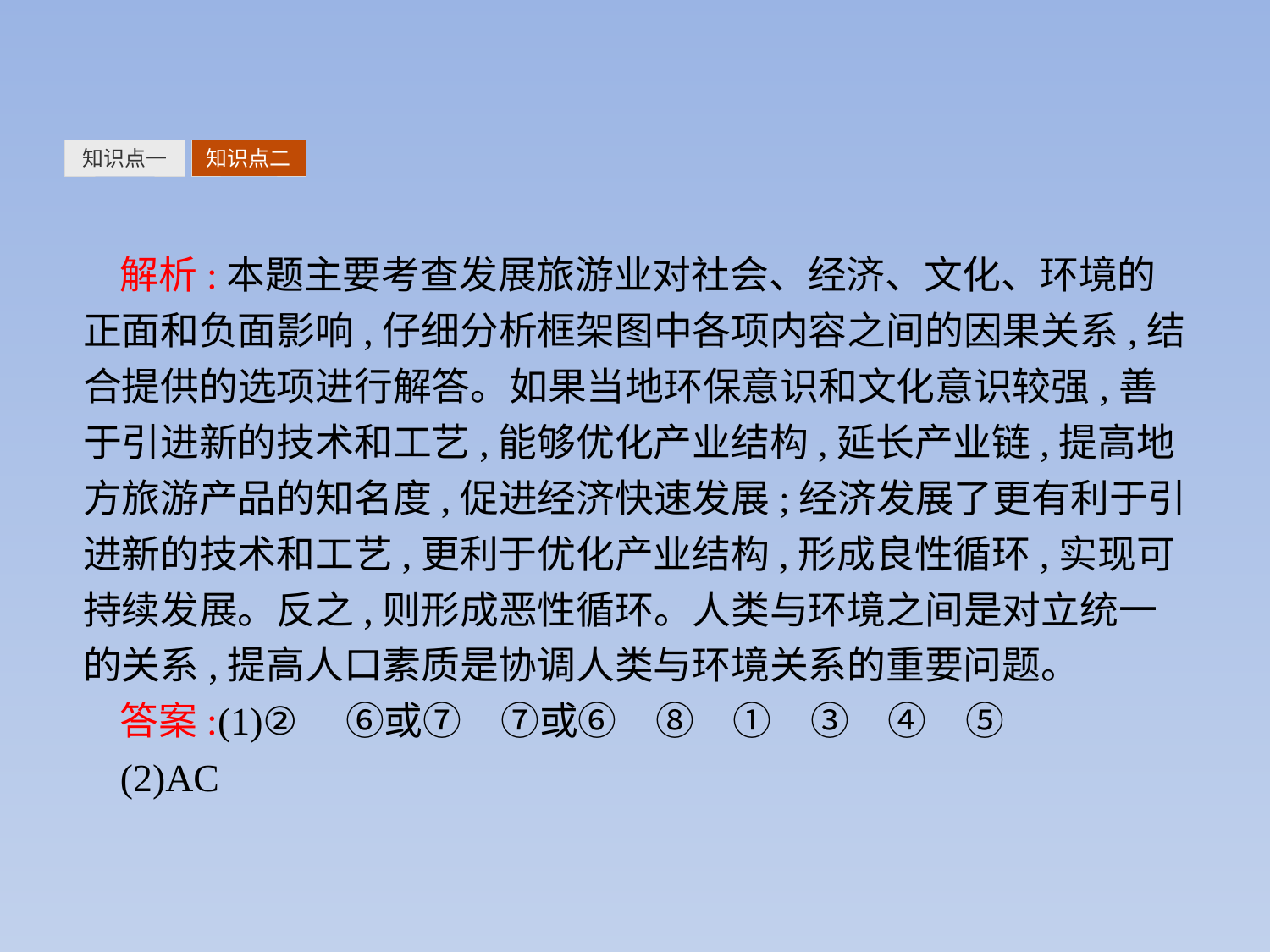

知识点一
知识点二
解析:本题主要考查发展旅游业对社会、经济、文化、环境的正面和负面影响,仔细分析框架图中各项内容之间的因果关系,结合提供的选项进行解答。如果当地环保意识和文化意识较强,善于引进新的技术和工艺,能够优化产业结构,延长产业链,提高地方旅游产品的知名度,促进经济快速发展;经济发展了更有利于引进新的技术和工艺,更利于优化产业结构,形成良性循环,实现可持续发展。反之,则形成恶性循环。人类与环境之间是对立统一的关系,提高人口素质是协调人类与环境关系的重要问题。
答案:(1)②　⑥或⑦　⑦或⑥　⑧　①　③　④　⑤
(2)AC